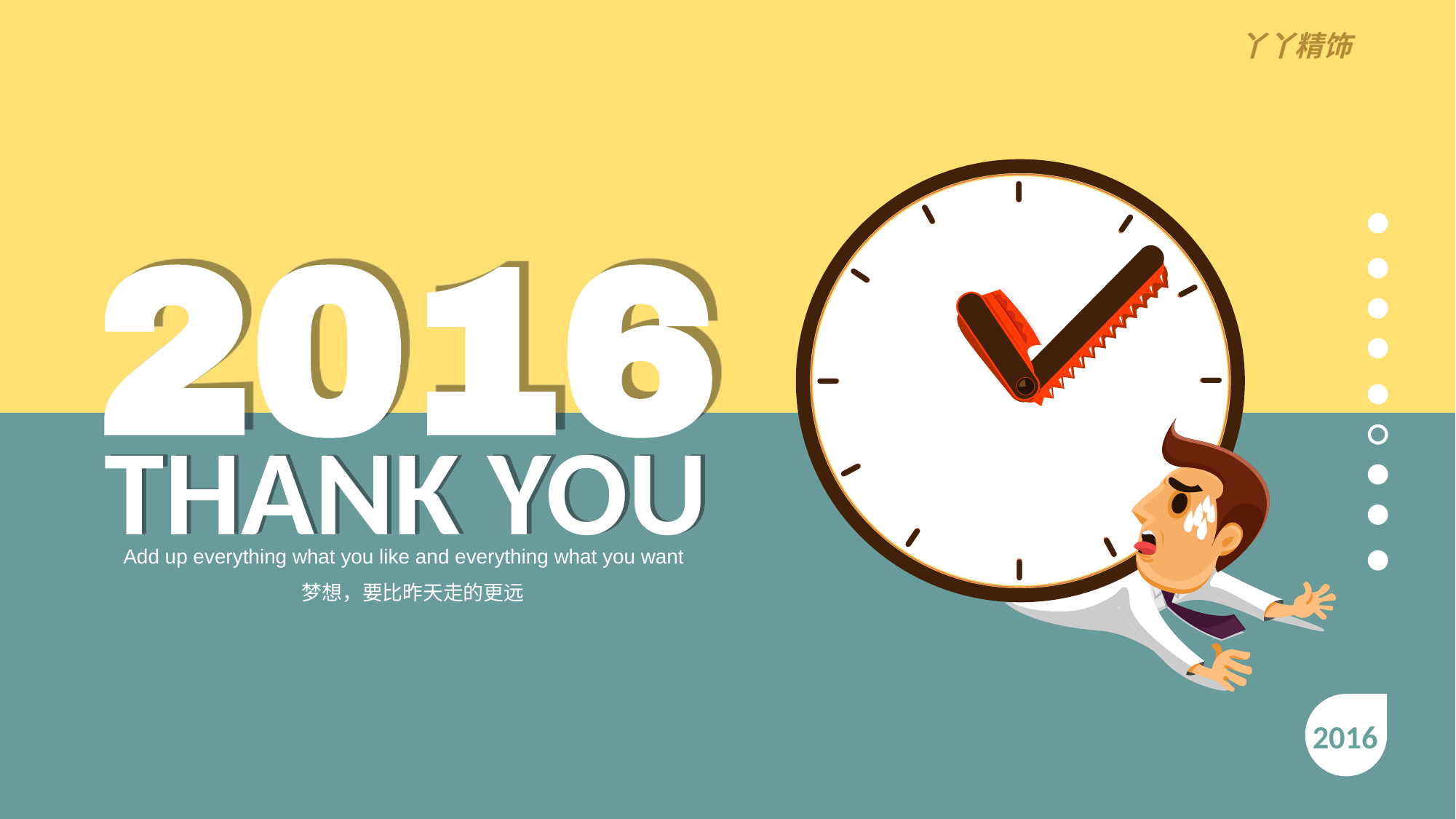

丫丫精饰

2016

THANK YOU

 Add up everything what you like and everything what you want
   梦想，要比昨天走的更远

2016